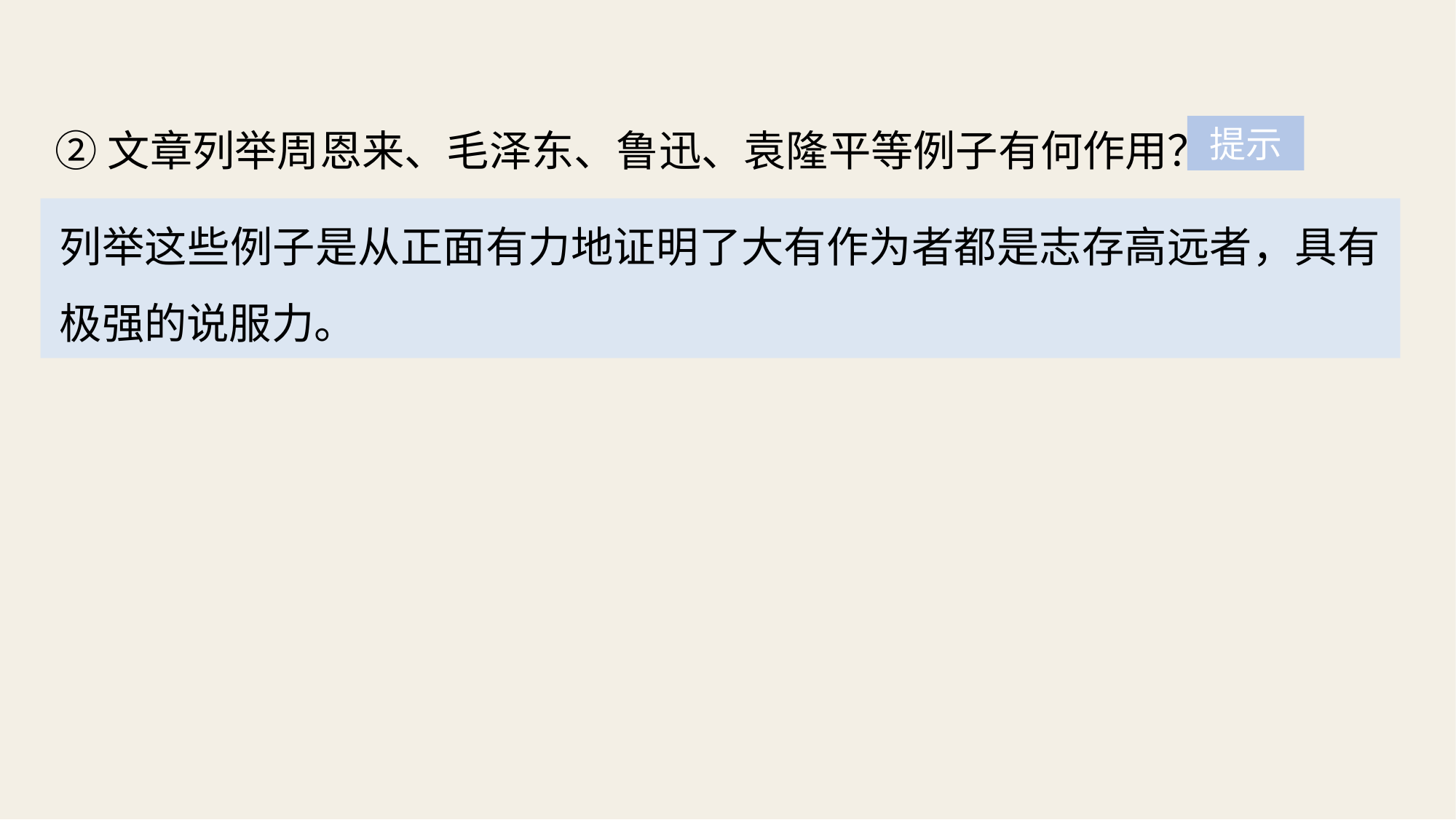

②文章列举周恩来、毛泽东、鲁迅、袁隆平等例子有何作用？
提示
列举这些例子是从正面有力地证明了大有作为者都是志存高远者，具有极强的说服力。